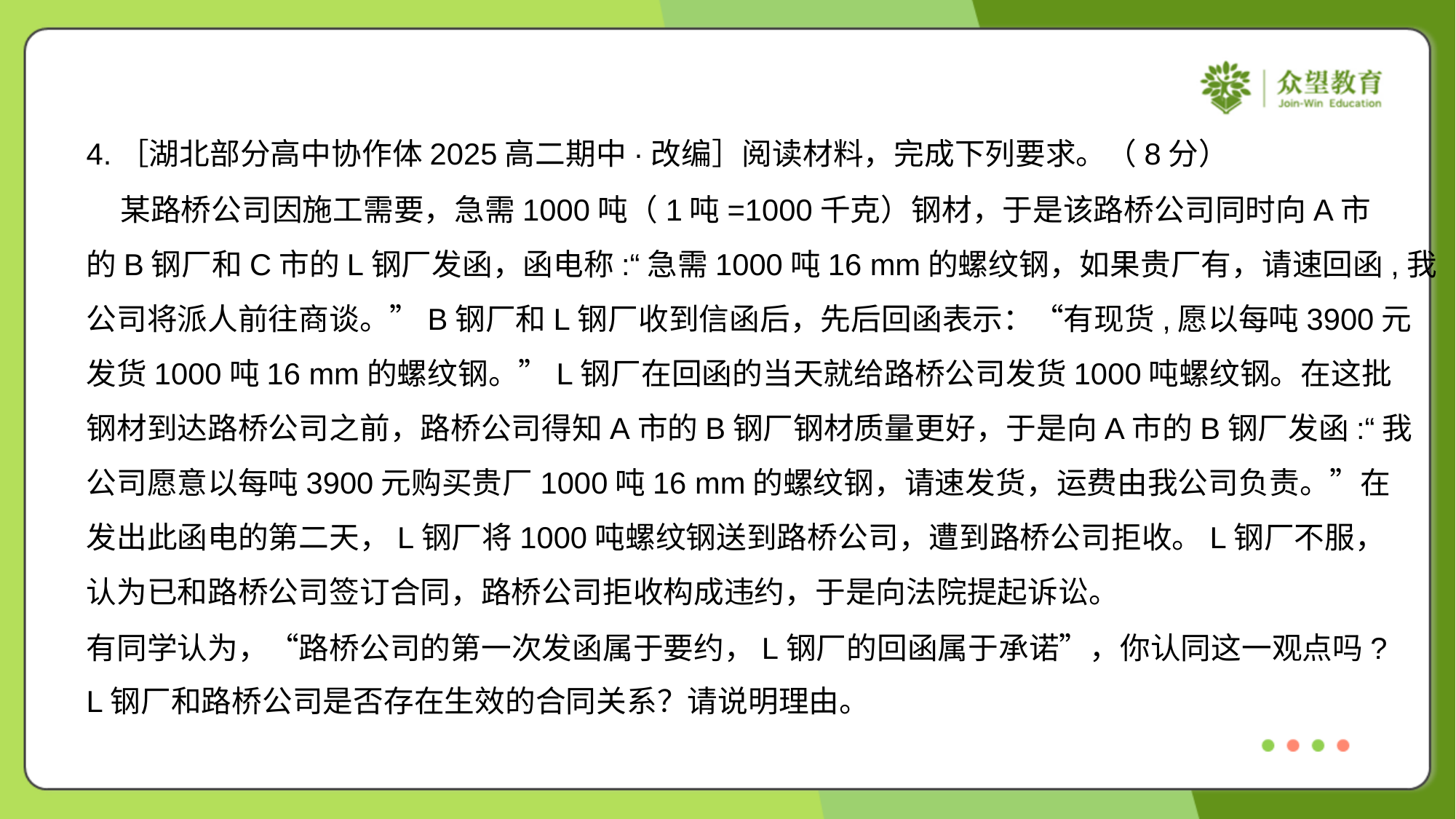

4.［湖北部分高中协作体2025高二期中·改编］阅读材料，完成下列要求。（8分）
    某路桥公司因施工需要，急需1000吨（1吨=1000千克）钢材，于是该路桥公司同时向A市
的B钢厂和C市的L钢厂发函，函电称:“急需1000吨16 mm的螺纹钢，如果贵厂有，请速回函,我
公司将派人前往商谈。”B钢厂和L钢厂收到信函后，先后回函表示：“有现货,愿以每吨3900元
发货1000吨16 mm的螺纹钢。”L钢厂在回函的当天就给路桥公司发货1000吨螺纹钢。在这批
钢材到达路桥公司之前，路桥公司得知A市的B钢厂钢材质量更好，于是向A市的B钢厂发函:“我
公司愿意以每吨3900元购买贵厂1000吨16 mm的螺纹钢，请速发货，运费由我公司负责。”在
发出此函电的第二天，L钢厂将1000吨螺纹钢送到路桥公司，遭到路桥公司拒收。L钢厂不服，
认为已和路桥公司签订合同，路桥公司拒收构成违约，于是向法院提起诉讼。
有同学认为，“路桥公司的第一次发函属于要约，L钢厂的回函属于承诺”，你认同这一观点吗?
L钢厂和路桥公司是否存在生效的合同关系？请说明理由。